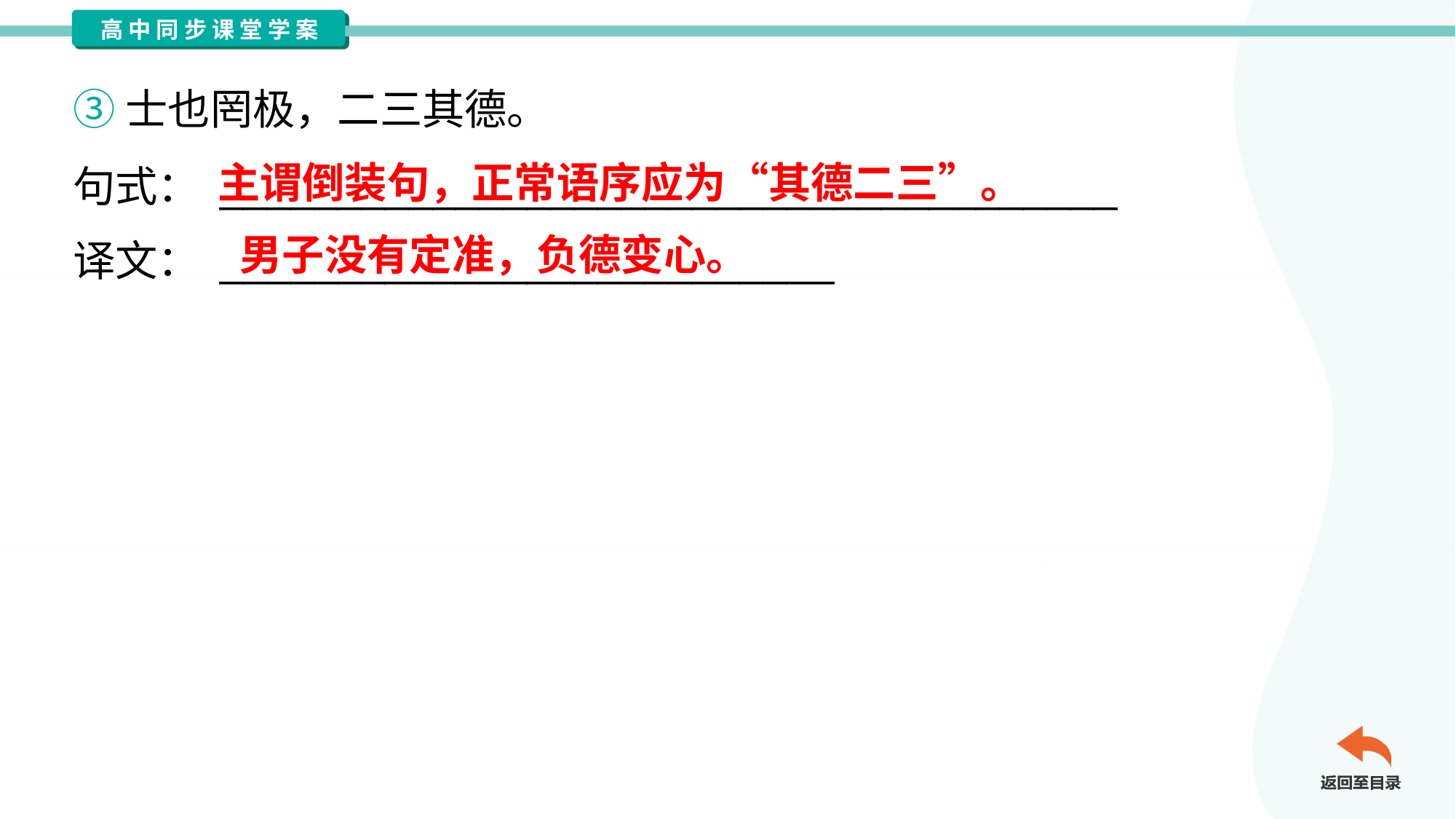

③士也罔极，二三其德。
句式： ______________________________________
译文： __________________________
主谓倒装句，正常语序应为“其德二三”。
男子没有定准，负德变心。